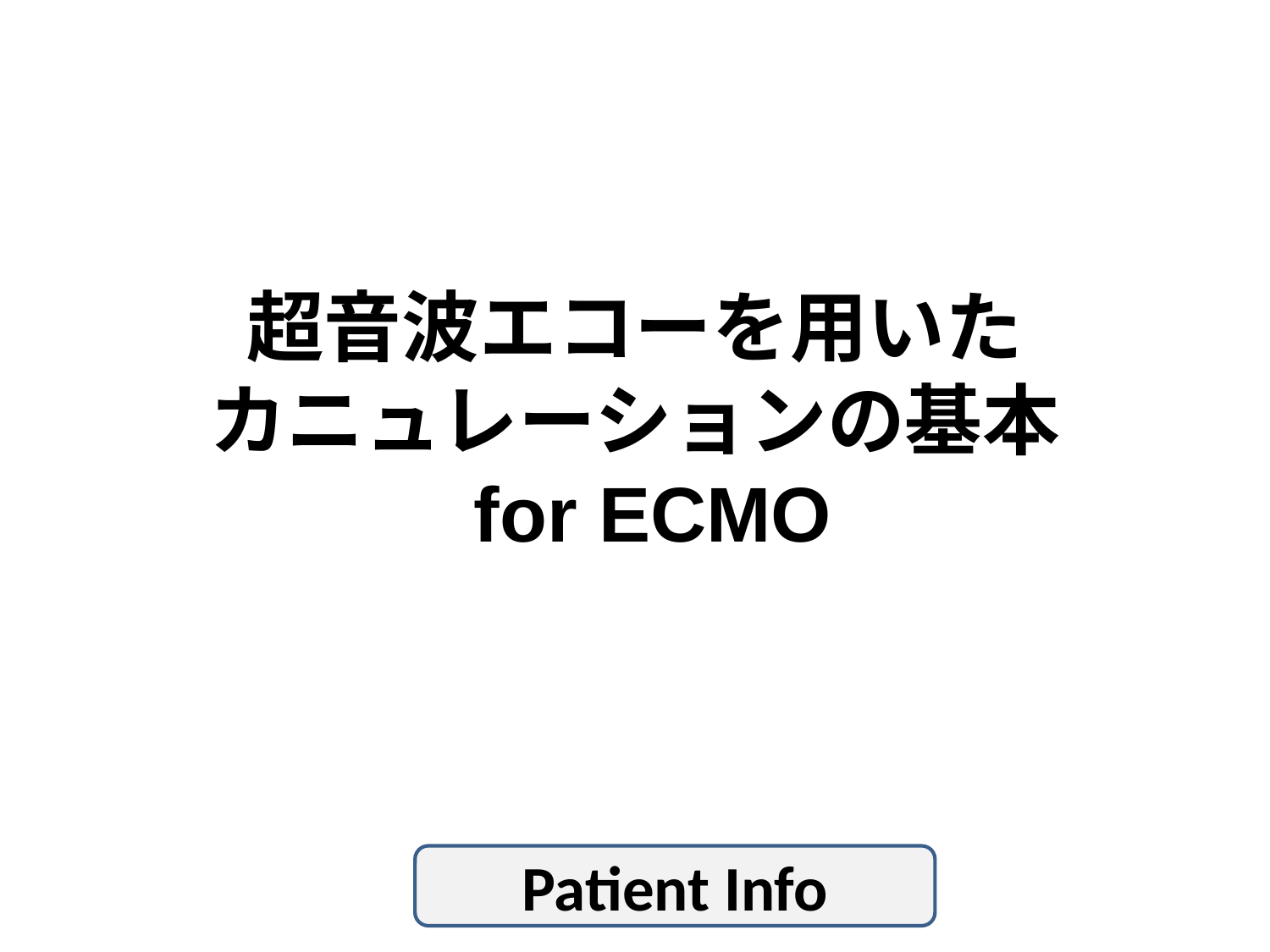

# 超音波エコーを用いた カニュレーションの基本 for ECMO

Patient Info